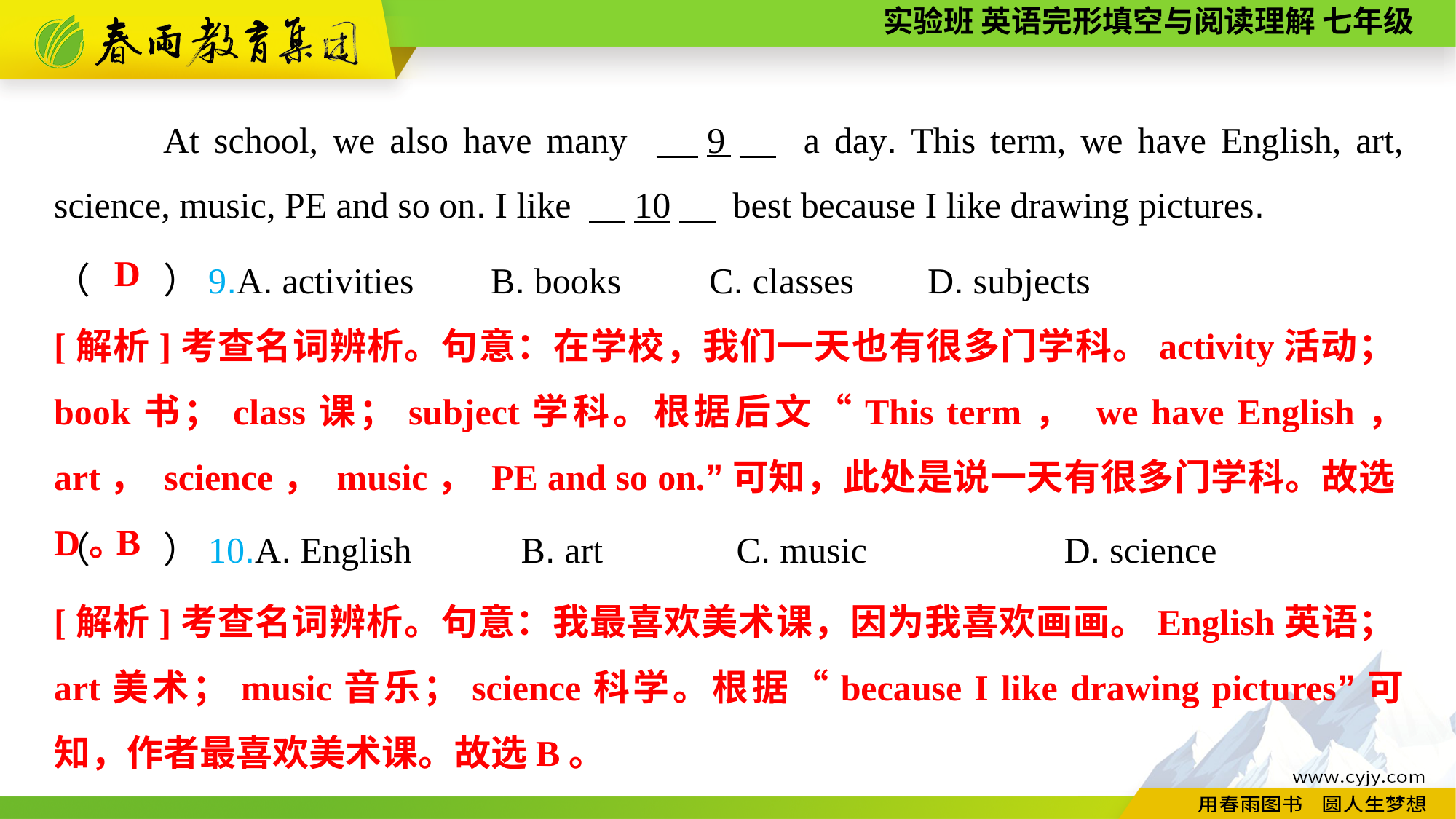

At school, we also have many 　9　 a day. This term, we have English, art, science, music, PE and so on. I like 　10　 best because I like drawing pictures.
（　　）9.A. activities	B. books	C. classes	D. subjects
D
[解析]考查名词辨析。句意：在学校，我们一天也有很多门学科。activity活动；book书；class课；subject学科。根据后文“This term， we have English， art， science， music， PE and so on.”可知，此处是说一天有很多门学科。故选D。
（　　）10.A. English            B. art	   C. music	               D. science
B
[解析]考查名词辨析。句意：我最喜欢美术课，因为我喜欢画画。English英语；art美术；music音乐；science科学。根据“because I like drawing pictures”可知，作者最喜欢美术课。故选B。